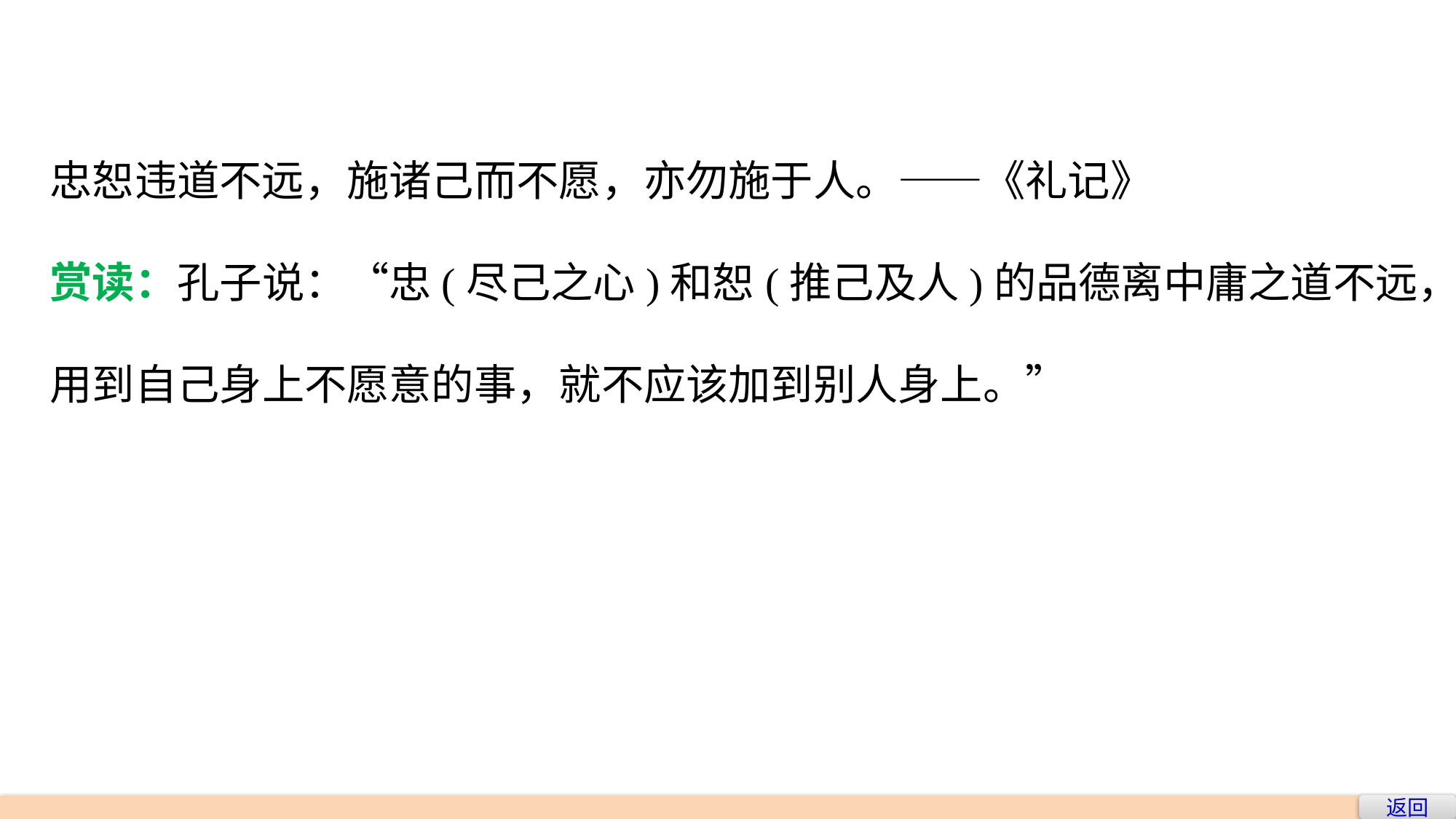

忠恕违道不远，施诸己而不愿，亦勿施于人。——《礼记》
赏读：孔子说：“忠(尽己之心)和恕(推己及人)的品德离中庸之道不远，用到自己身上不愿意的事，就不应该加到别人身上。”
返回